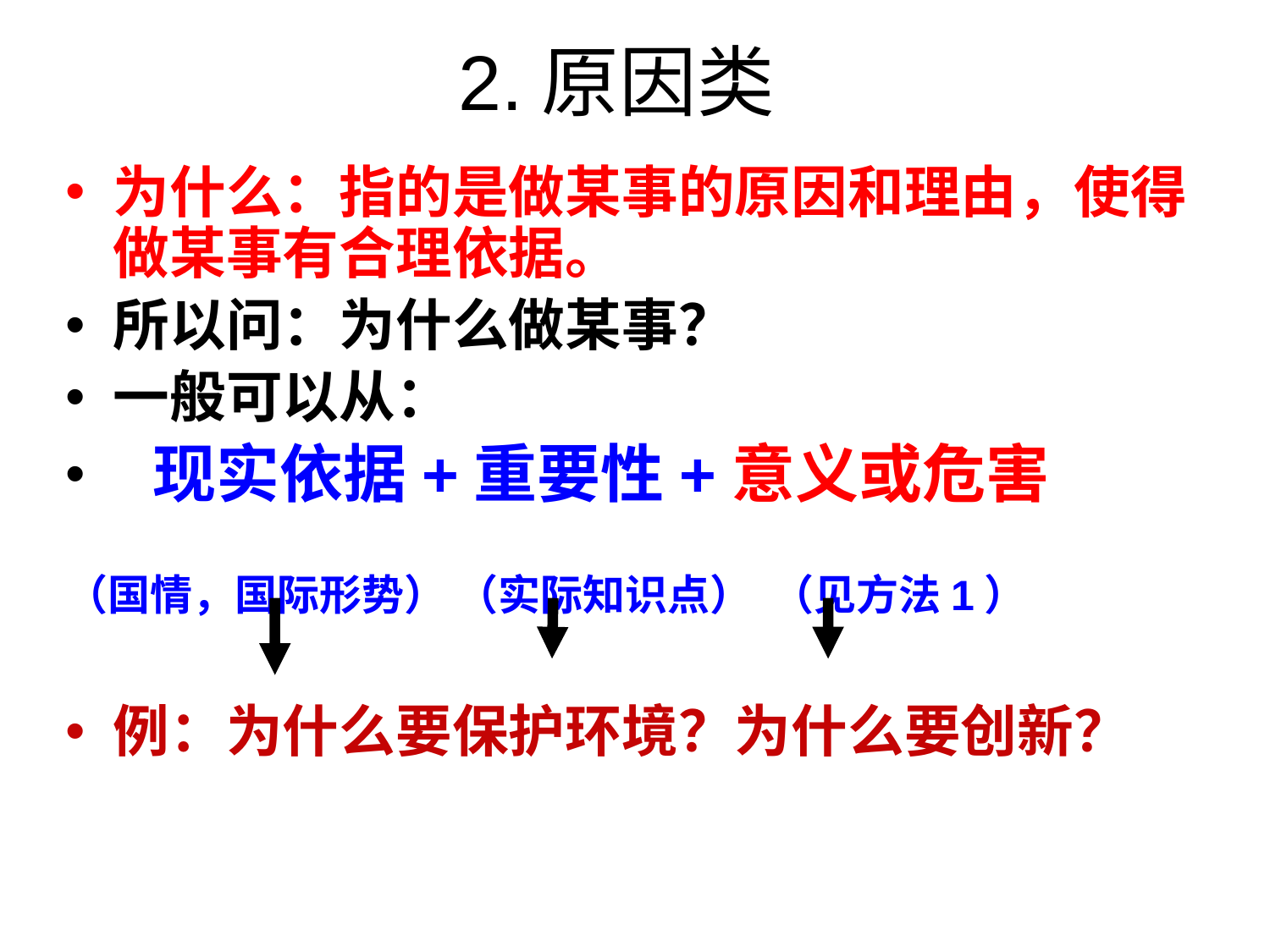

2.原因类
为什么：指的是做某事的原因和理由，使得做某事有合理依据。
所以问：为什么做某事？
一般可以从：
  现实依据+重要性+意义或危害

（国情，国际形势） （实际知识点）  （见方法1）

例：为什么要保护环境？为什么要创新？